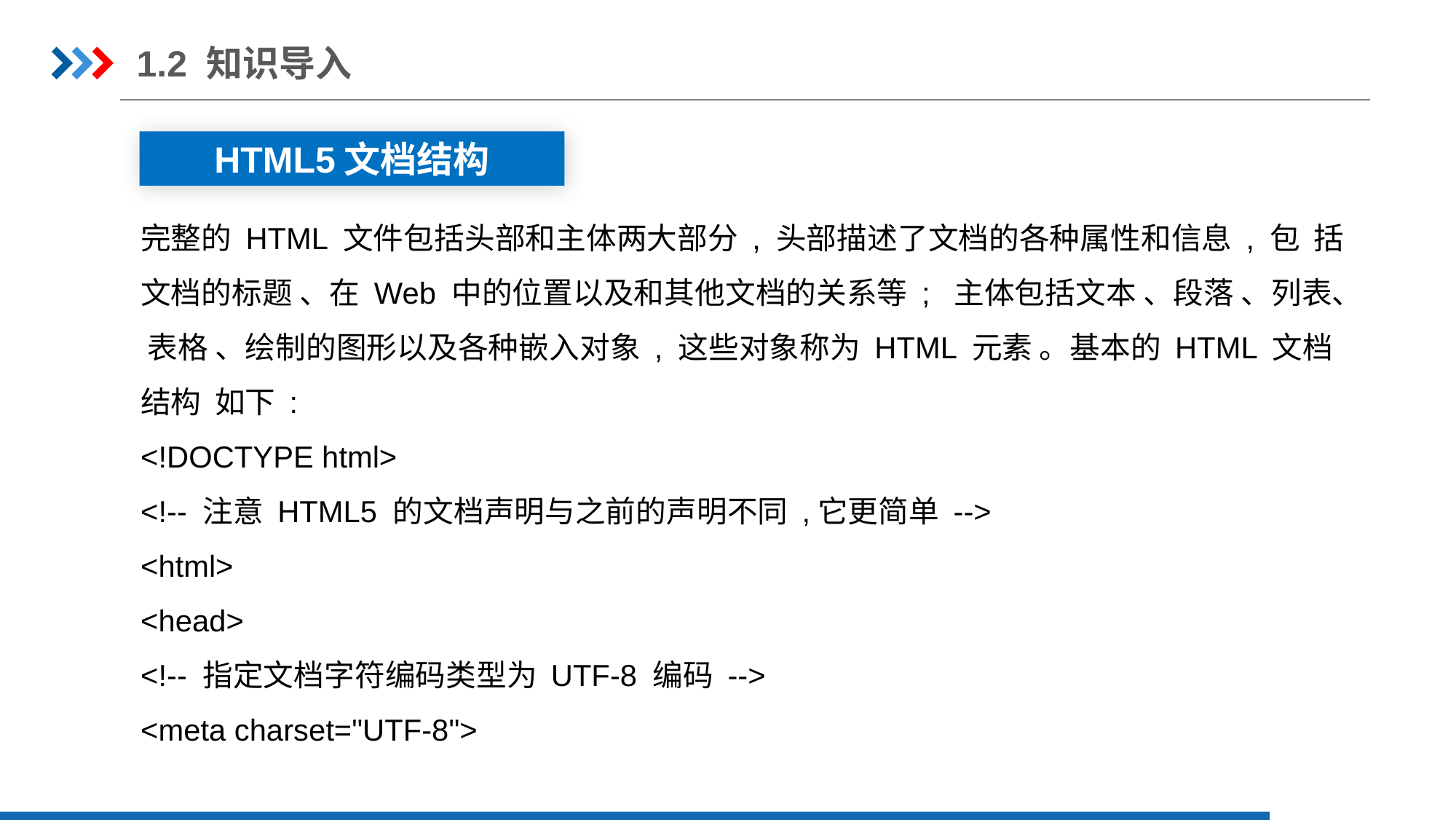

1.2 知识导入
HTML5文档结构
完整的 HTML 文件包括头部和主体两大部分 , 头部描述了文档的各种属性和信息 , 包  括文档的标题 、在 Web 中的位置以及和其他文档的关系等 ;  主体包括文本 、段落 、列表、 表格 、绘制的图形以及各种嵌入对象 , 这些对象称为 HTML 元素 。基本的 HTML 文档结构  如下 :
<!DOCTYPE html>
<!-- 注意 HTML5 的文档声明与之前的声明不同 ,它更简单 -->
<html>
<head>
<!-- 指定文档字符编码类型为 UTF-8 编码 -->
<meta charset="UTF-8">